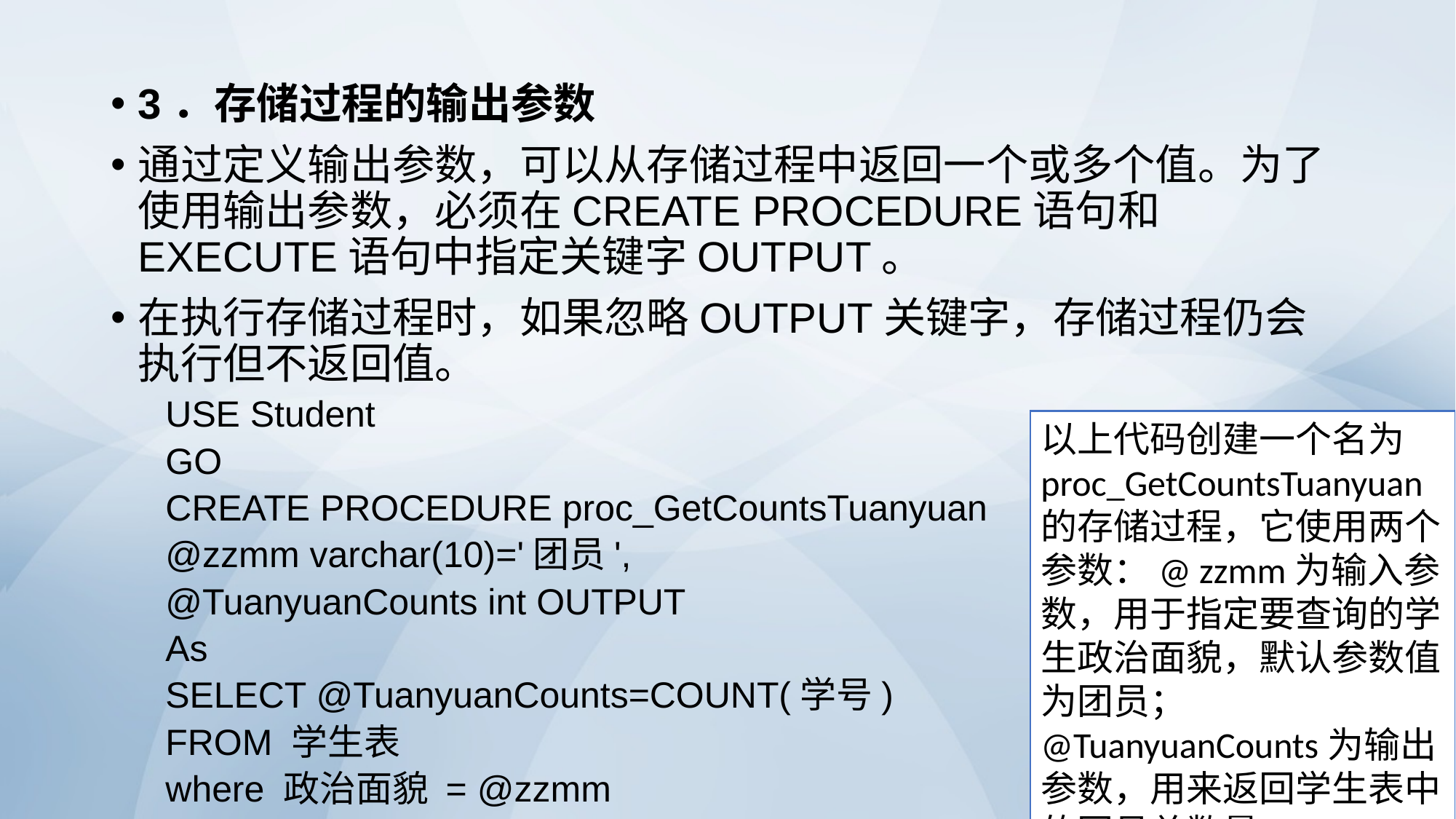

3．存储过程的输出参数
通过定义输出参数，可以从存储过程中返回一个或多个值。为了使用输出参数，必须在CREATE PROCEDURE语句和EXECUTE语句中指定关键字OUTPUT。
在执行存储过程时，如果忽略OUTPUT关键字，存储过程仍会执行但不返回值。
USE Student
GO
CREATE PROCEDURE proc_GetCountsTuanyuan
@zzmm varchar(10)='团员',
@TuanyuanCounts int OUTPUT
As
SELECT @TuanyuanCounts=COUNT(学号)
FROM 学生表
where 政治面貌 = @zzmm

以上代码创建一个名为proc_GetCountsTuanyuan的存储过程，它使用两个参数：@ zzmm为输入参数，用于指定要查询的学生政治面貌，默认参数值为团员；@TuanyuanCounts为输出参数，用来返回学生表中的团员总数量。